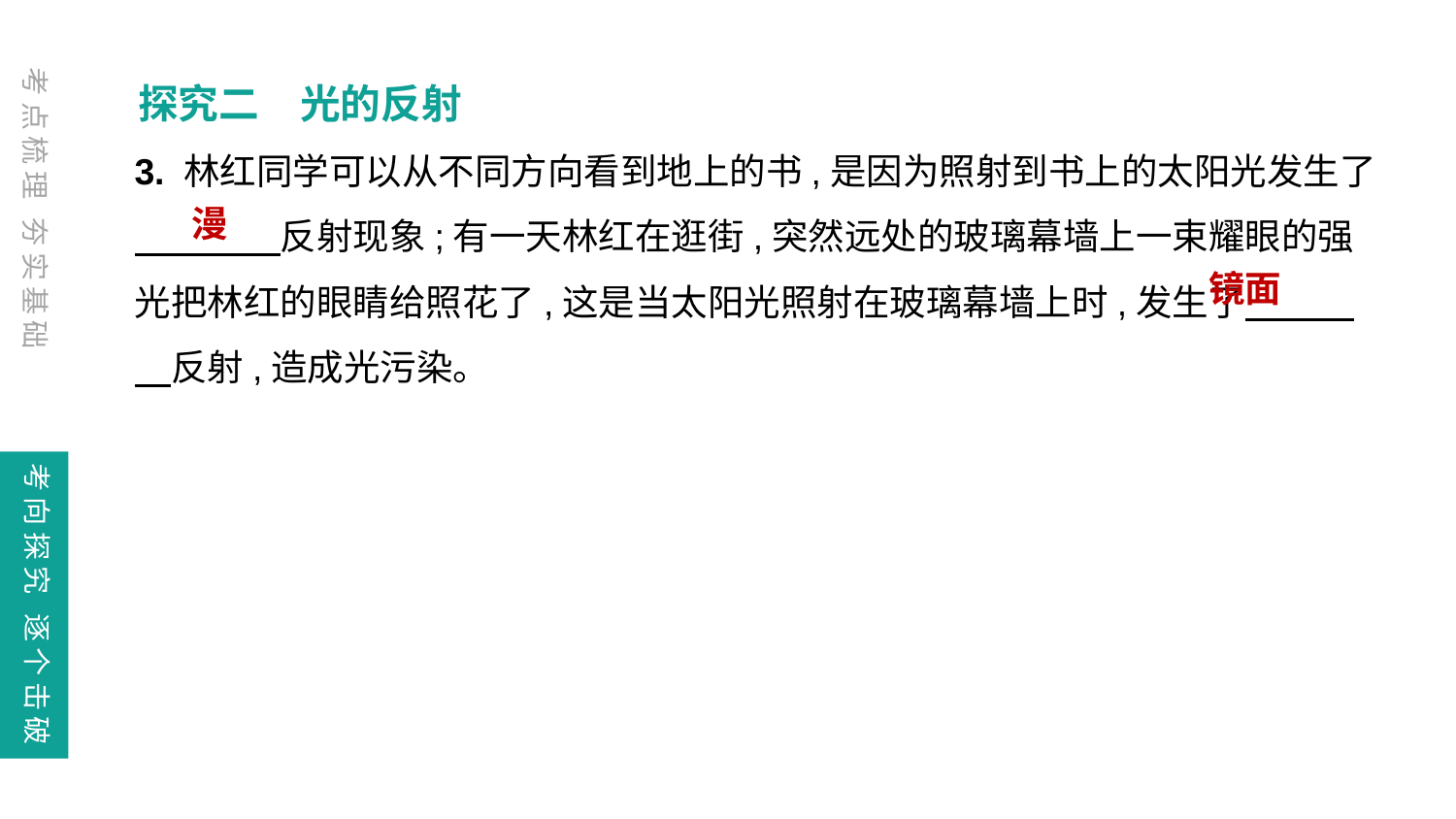

探究二　光的反射
考点梳理 夯实基础
3. 林红同学可以从不同方向看到地上的书,是因为照射到书上的太阳光发生了
　　　　反射现象;有一天林红在逛街,突然远处的玻璃幕墙上一束耀眼的强光把林红的眼睛给照花了,这是当太阳光照射在玻璃幕墙上时,发生了　　　　反射,造成光污染。
漫
镜面

考向探究 逐个击破